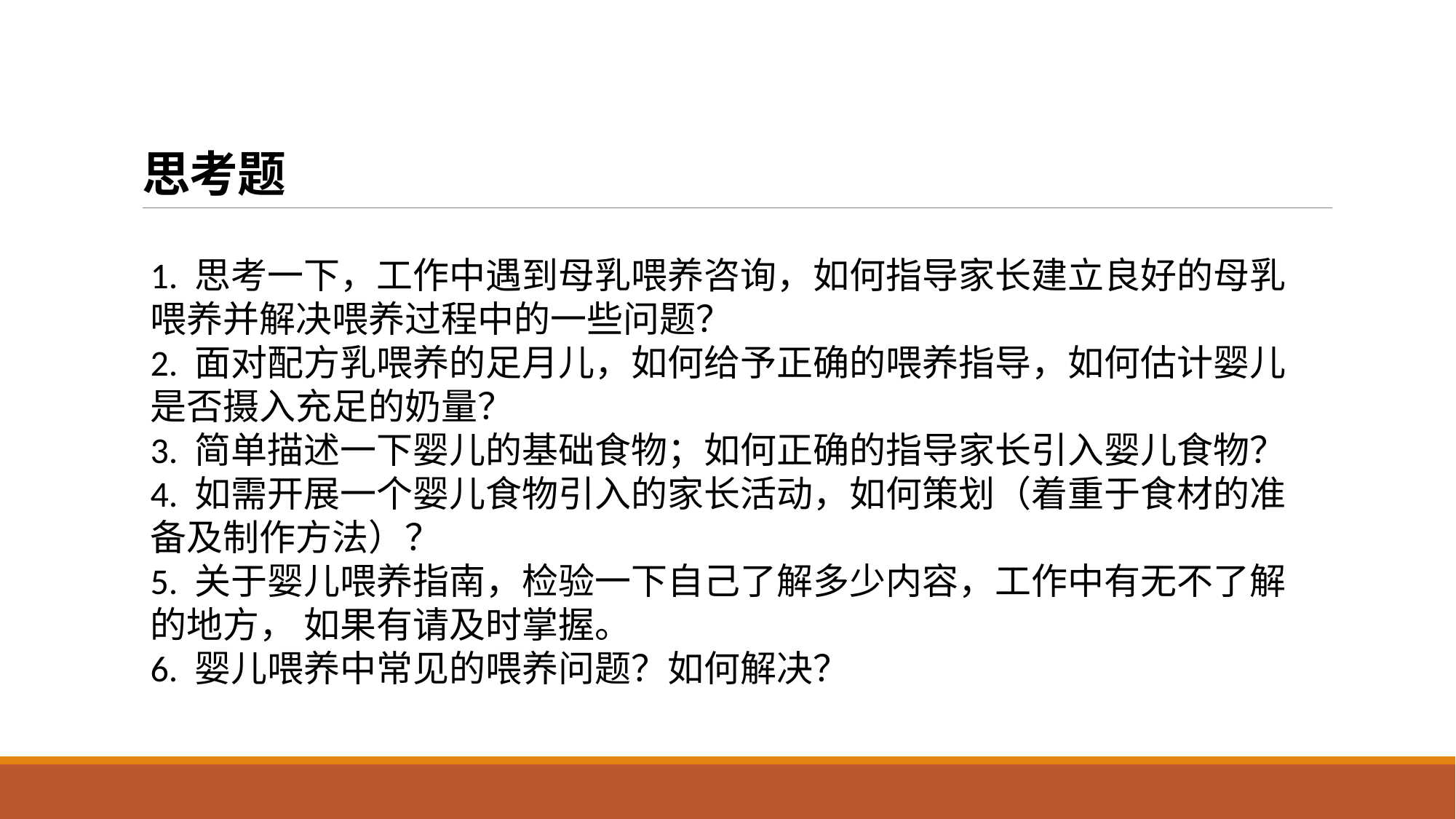

思考题
#
1. 思考一下，工作中遇到母乳喂养咨询，如何指导家长建立良好的母乳喂养并解决喂养过程中的一些问题？
2. 面对配方乳喂养的足月儿，如何给予正确的喂养指导，如何估计婴儿是否摄入充足的奶量？
3. 简单描述一下婴儿的基础食物；如何正确的指导家长引入婴儿食物？
4. 如需开展一个婴儿食物引入的家长活动，如何策划（着重于食材的准备及制作方法）？
5. 关于婴儿喂养指南，检验一下自己了解多少内容，工作中有无不了解的地方， 如果有请及时掌握。
6. 婴儿喂养中常见的喂养问题？如何解决？